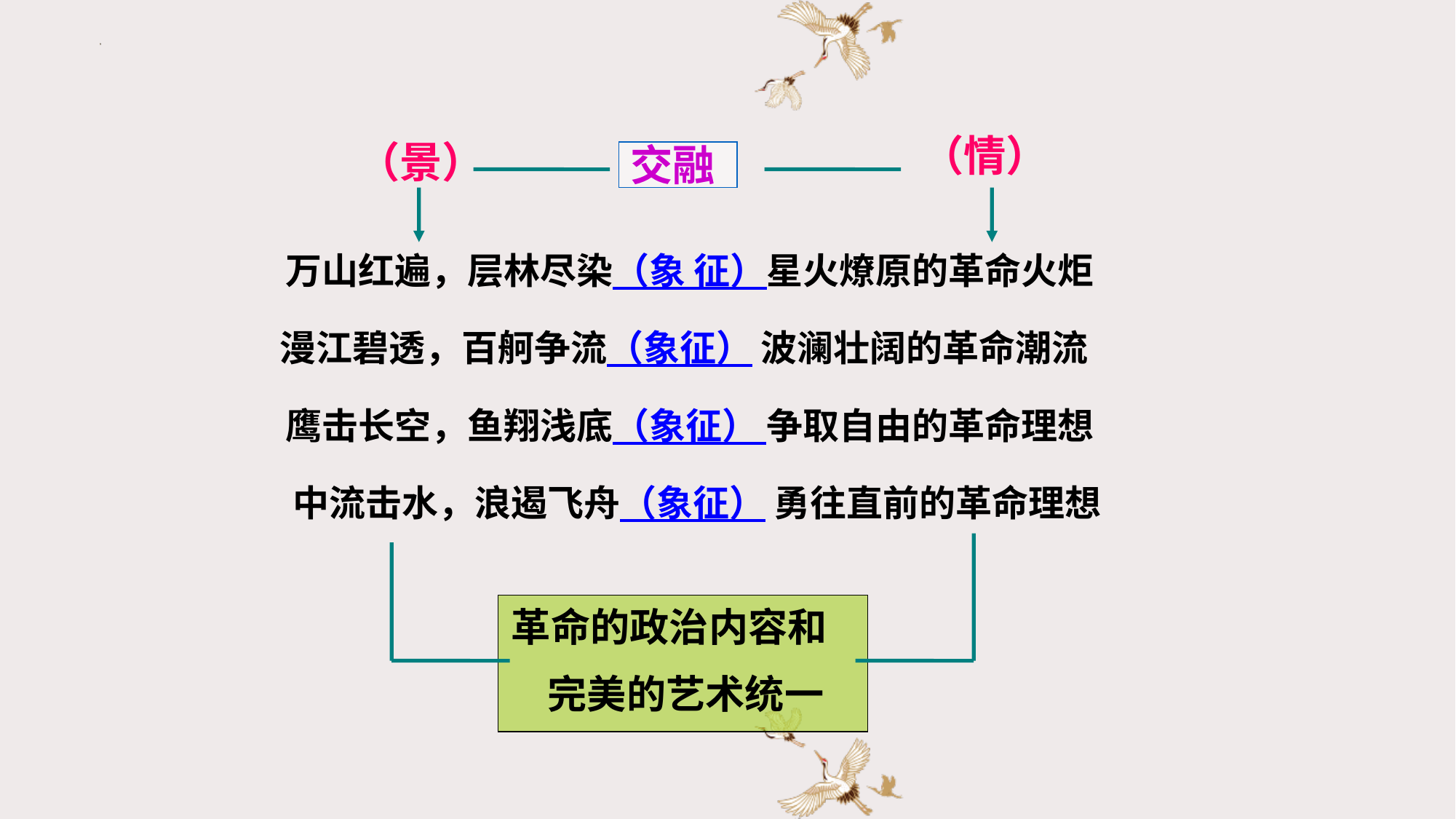

（情）
（景）
交融

万山红遍，层林尽染（象 征）星火燎原的革命火炬
漫江碧透，百舸争流（象征） 波澜壮阔的革命潮流
鹰击长空，鱼翔浅底（象征） 争取自由的革命理想
中流击水，浪遏飞舟（象征） 勇往直前的革命理想

革命的政治内容和
   完美的艺术统一